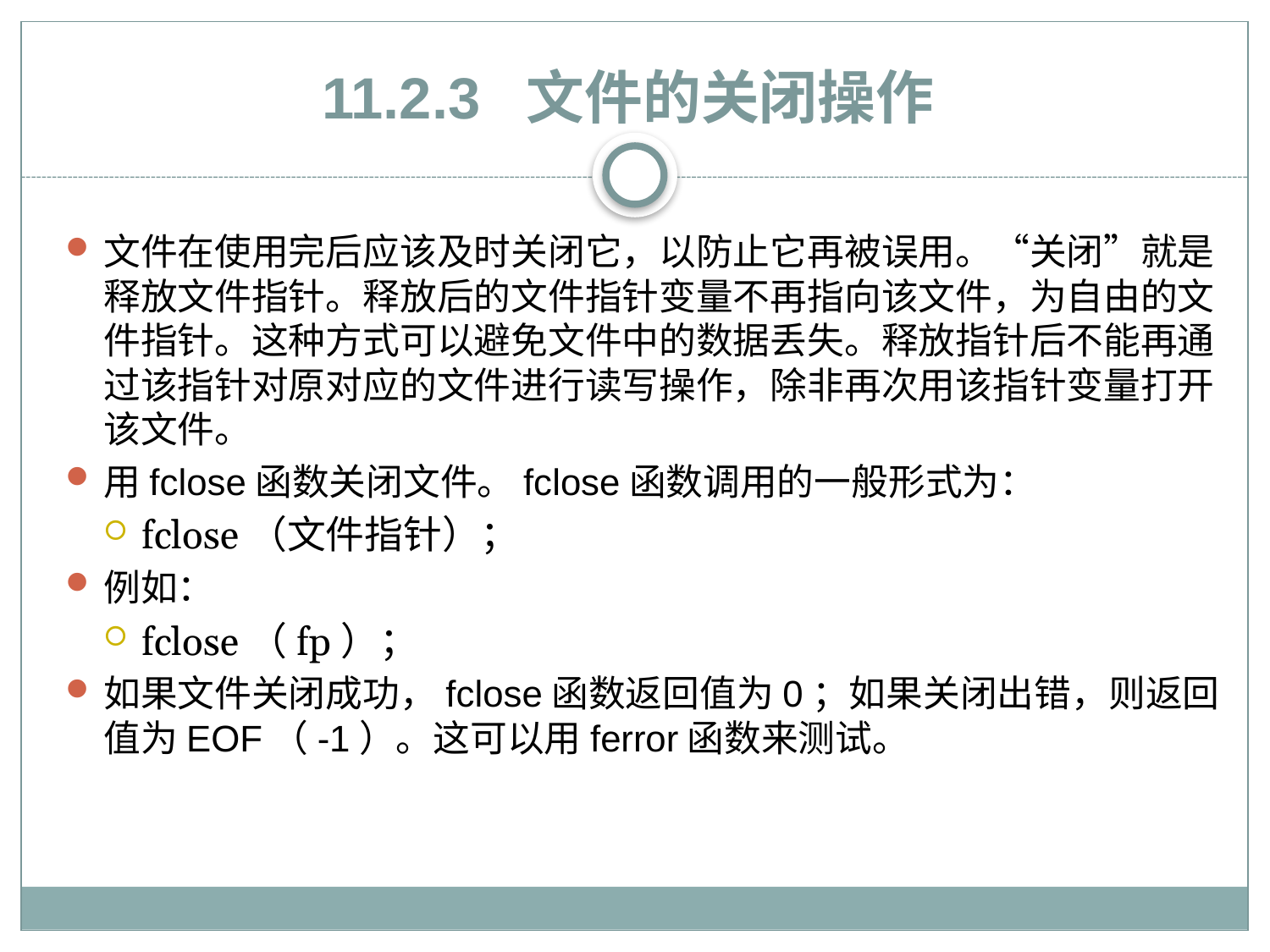

# 11.2.3  文件的关闭操作
文件在使用完后应该及时关闭它，以防止它再被误用。“关闭”就是释放文件指针。释放后的文件指针变量不再指向该文件，为自由的文件指针。这种方式可以避免文件中的数据丢失。释放指针后不能再通过该指针对原对应的文件进行读写操作，除非再次用该指针变量打开该文件。
用fclose函数关闭文件。fclose函数调用的一般形式为：
fclose（文件指针）；
例如：
fclose（fp）；
如果文件关闭成功，fclose函数返回值为0；如果关闭出错，则返回值为EOF（-1）。这可以用ferror函数来测试。